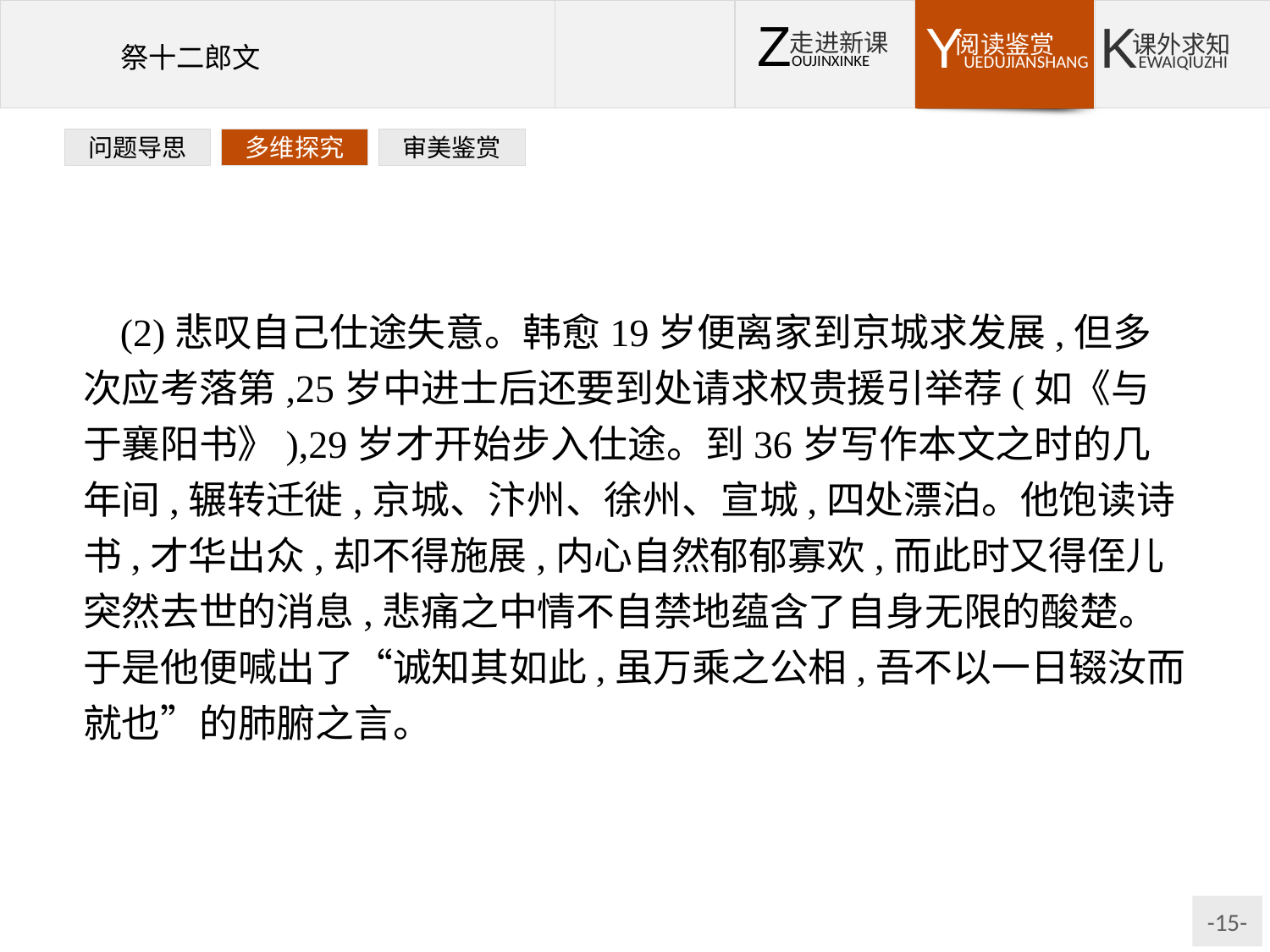

问题导思
多维探究
审美鉴赏
(2)悲叹自己仕途失意。韩愈19岁便离家到京城求发展,但多次应考落第,25岁中进士后还要到处请求权贵援引举荐(如《与于襄阳书》),29岁才开始步入仕途。到36岁写作本文之时的几年间,辗转迁徙,京城、汴州、徐州、宣城,四处漂泊。他饱读诗书,才华出众,却不得施展,内心自然郁郁寡欢,而此时又得侄儿突然去世的消息,悲痛之中情不自禁地蕴含了自身无限的酸楚。于是他便喊出了“诚知其如此,虽万乘之公相,吾不以一日辍汝而就也”的肺腑之言。